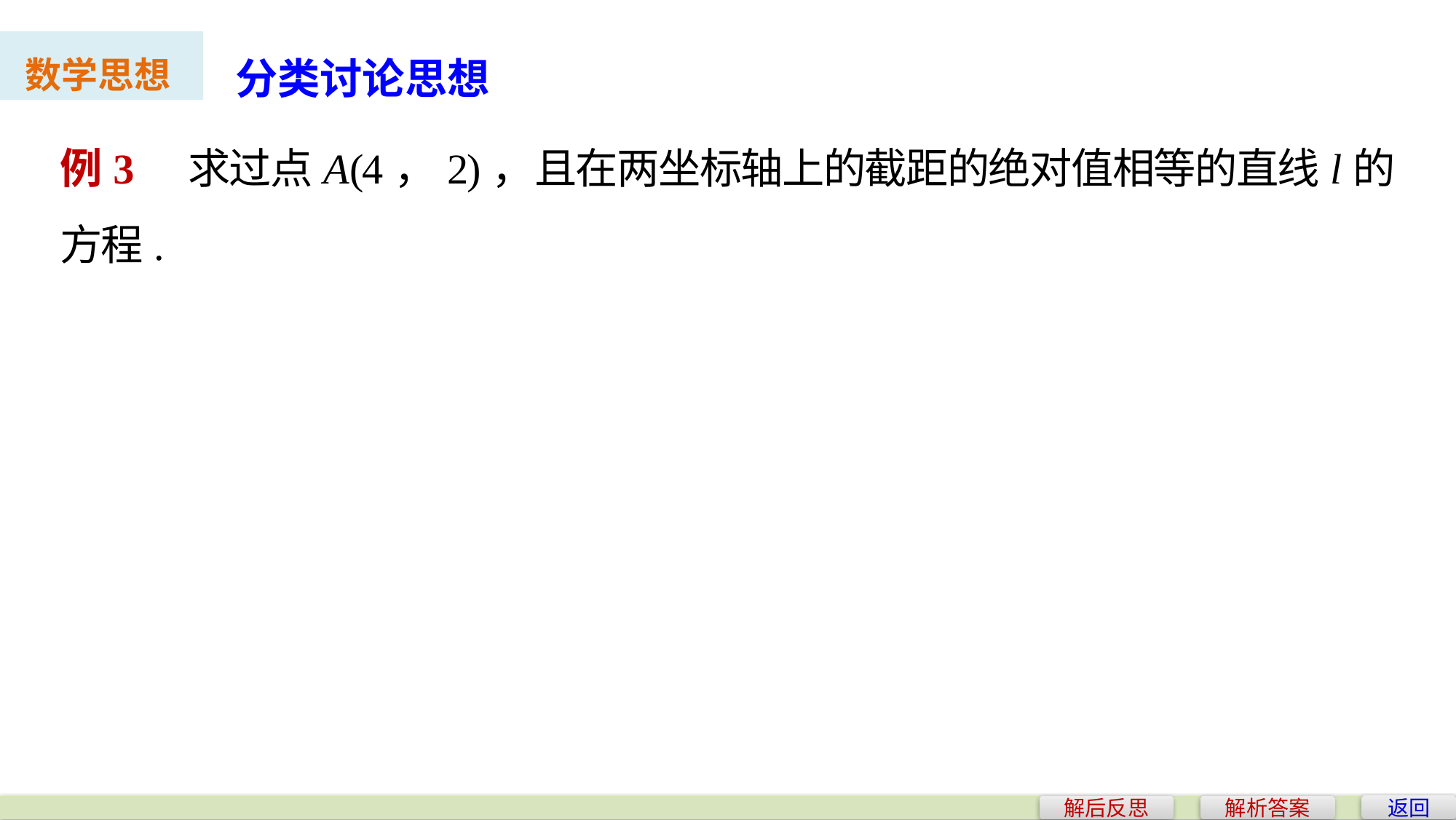

分类讨论思想

数学思想
例3　求过点A(4，2)，且在两坐标轴上的截距的绝对值相等的直线l的方程.
返回
解后反思
解析答案